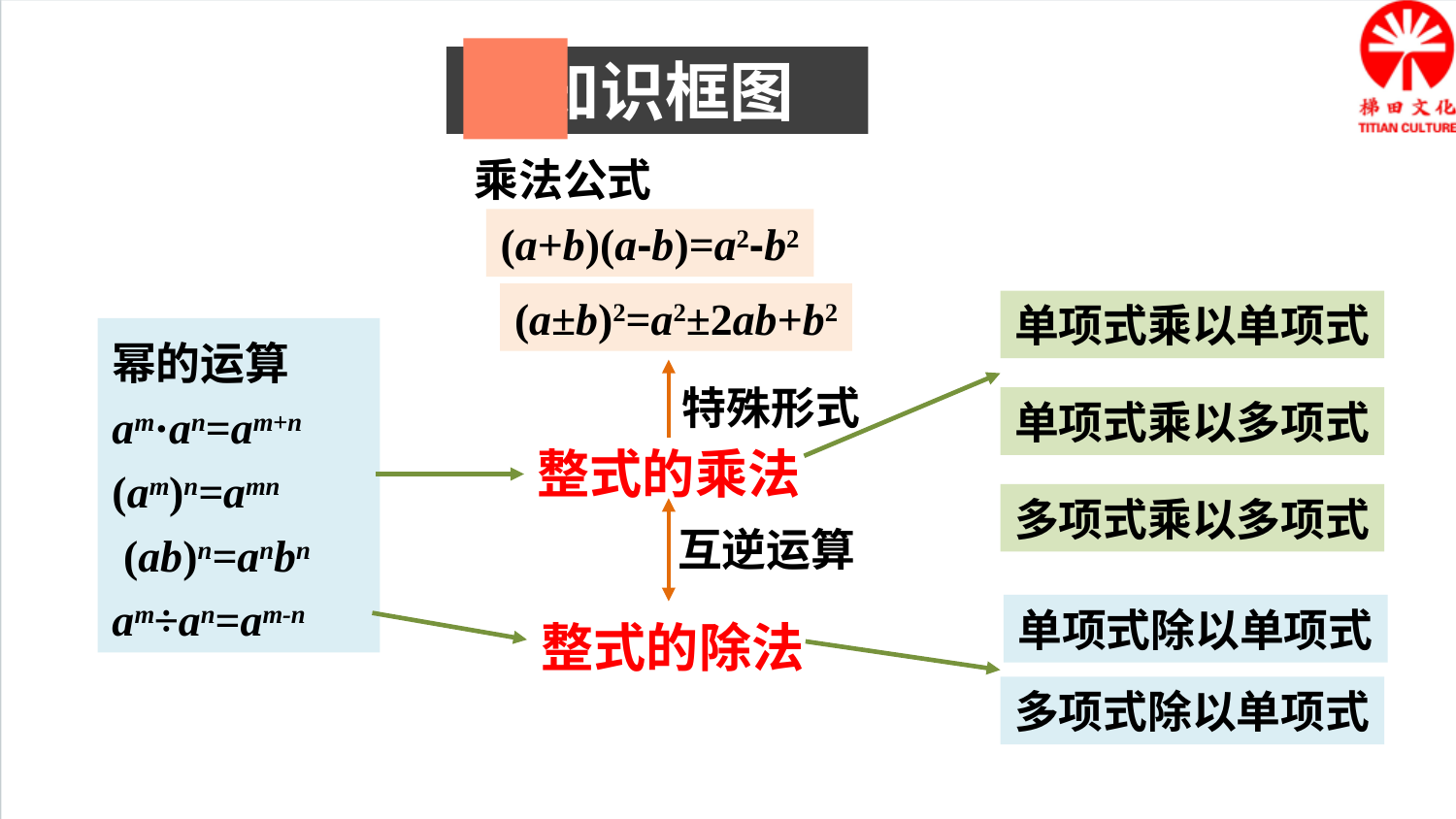

知识框图
乘法公式
(a+b)(a-b)=a2-b2
(a±b)2=a2±2ab+b2
特殊形式
单项式乘以单项式
单项式乘以多项式
多项式乘以多项式
幂的运算
am·an=am+n
(am)n=amn
 (ab)n=anbn
am÷an=am-n
整式的乘法
互逆运算
整式的除法
单项式除以单项式
多项式除以单项式